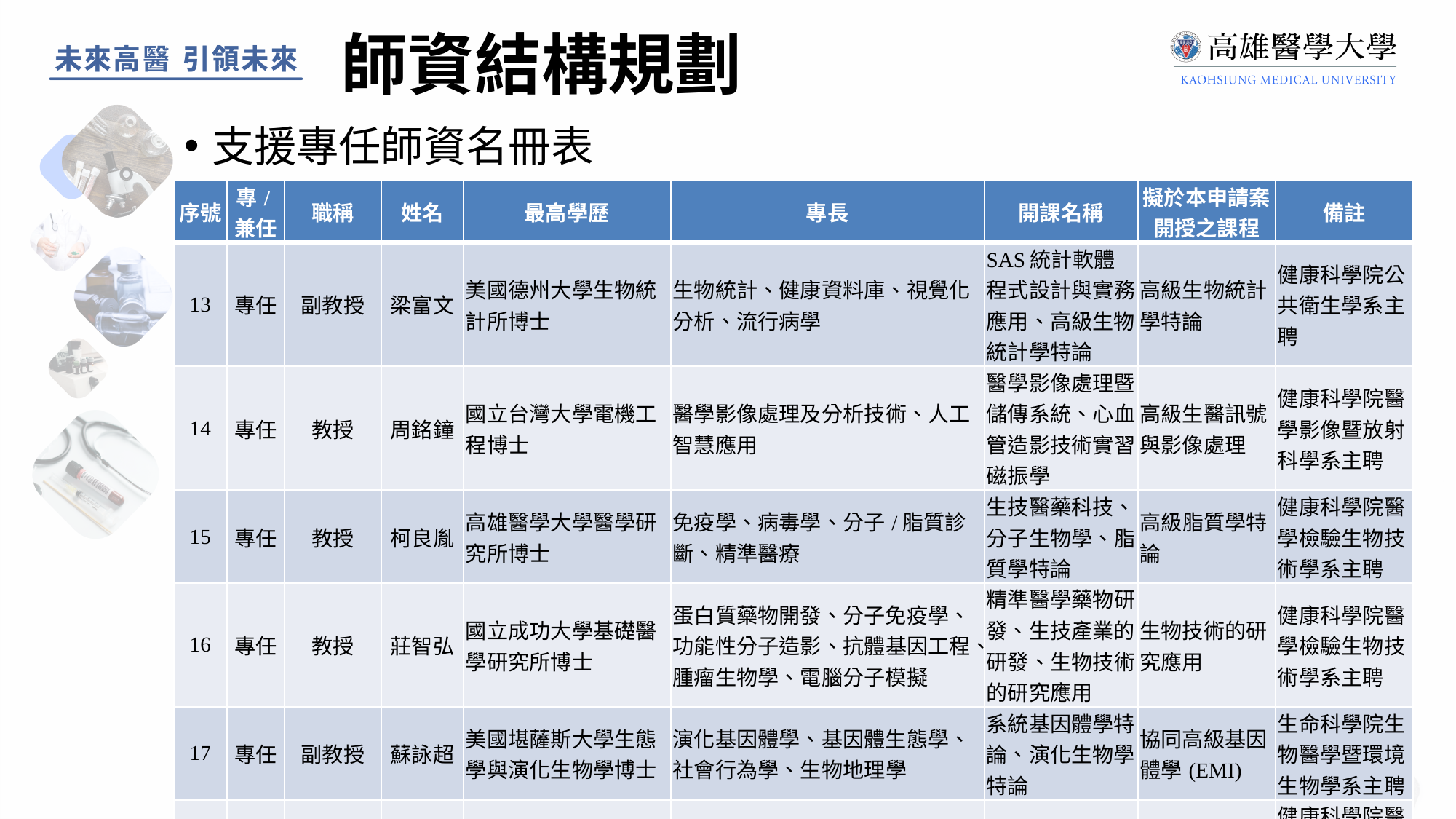

師資結構規劃
支援專任師資名冊表
| 序號 | 專/兼任 | 職稱 | 姓名 | 最高學歷 | 專長 | 開課名稱 | 擬於本申請案開授之課程 | 備註 |
| --- | --- | --- | --- | --- | --- | --- | --- | --- |
| 13 | 專任 | 副教授 | 梁富文 | 美國德州大學生物統計所博士 | 生物統計、健康資料庫、視覺化分析、流行病學 | SAS統計軟體程式設計與實務應用、高級生物統計學特論 | 高級生物統計學特論 | 健康科學院公共衛生學系主聘 |
| 14 | 專任 | 教授 | 周銘鐘 | 國立台灣大學電機工程博士 | 醫學影像處理及分析技術、人工智慧應用 | 醫學影像處理暨儲傳系統、心血管造影技術實習、磁振學 | 高級生醫訊號與影像處理 | 健康科學院醫學影像暨放射科學系主聘 |
| 15 | 專任 | 教授 | 柯良胤 | 高雄醫學大學醫學研究所博士 | 免疫學、病毒學、分子/脂質診斷、精準醫療 | 生技醫藥科技、分子生物學、脂質學特論 | 高級脂質學特論 | 健康科學院醫學檢驗生物技術學系主聘 |
| 16 | 專任 | 教授 | 莊智弘 | 國立成功大學基礎醫學研究所博士 | 蛋白質藥物開發、分子免疫學、功能性分子造影、抗體基因工程、腫瘤生物學、電腦分子模擬 | 精準醫學藥物研發、生技產業的研發、生物技術的研究應用 | 生物技術的研究應用 | 健康科學院醫學檢驗生物技術學系主聘 |
| 17 | 專任 | 副教授 | 蘇詠超 | 美國堪薩斯大學生態學與演化生物學博士 | 演化基因體學、基因體生態學、社會行為學、生物地理學 | 系統基因體學特論、演化生物學特論 | 協同高級基因體學(EMI) | 生命科學院生物醫學暨環境生物學系主聘 |
| 18 | 兼任 | 助理教授 | 邱毓賢 | 國立成功大學資訊工程博士 | 醫療資訊、自然語言處理、醫療儀器與系統 | 生醫訊號與影像處理 | 高級數據科學 | 健康科學院醫務管理暨醫療資訊學系兼任/ AI生醫中心特聘顧問 |